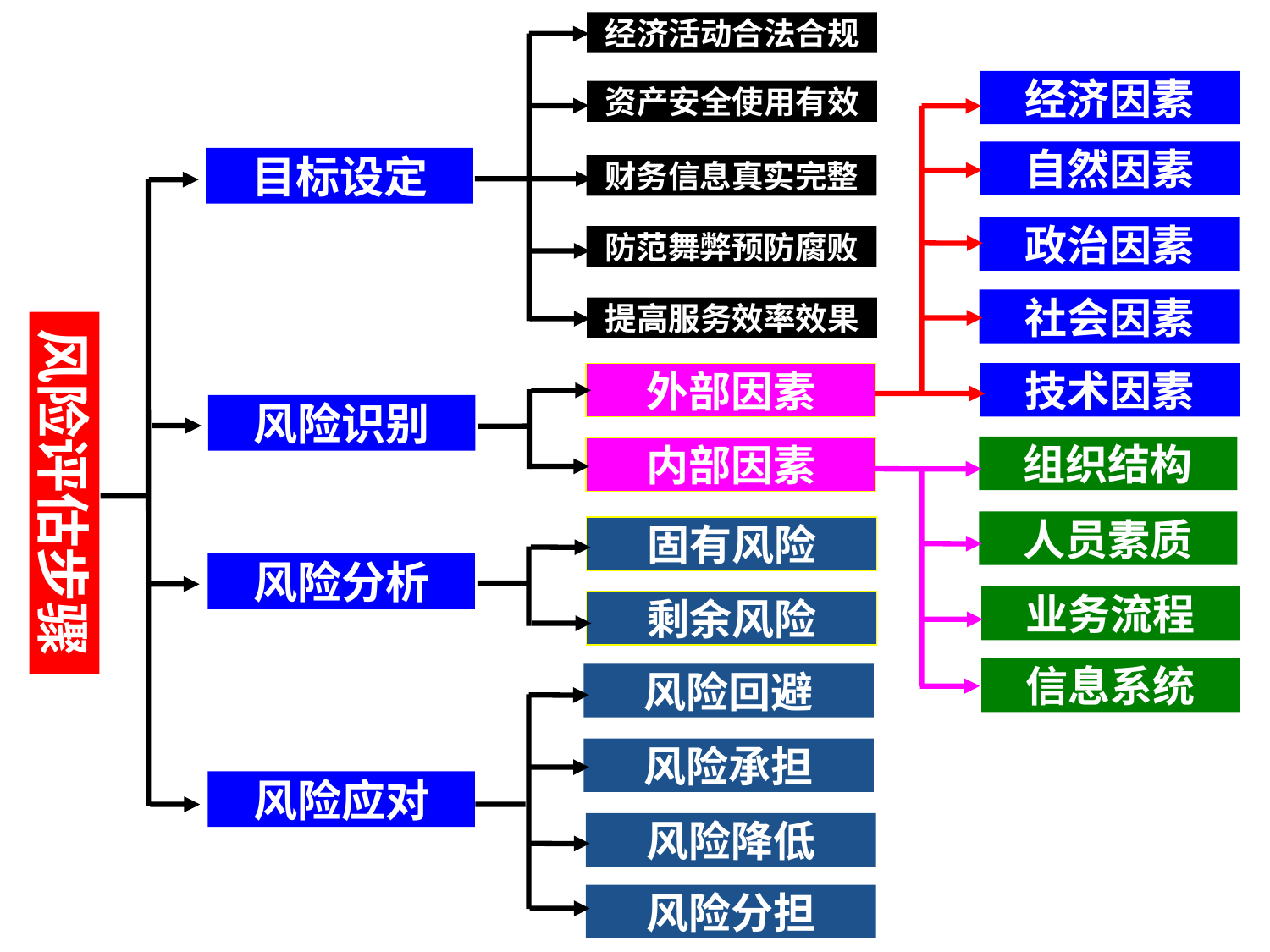

经济活动合法合规
资产安全使用有效
财务信息真实完整
防范舞弊预防腐败
提高服务效率效果

经济因素
自然因素
政治因素
社会因素
技术因素

目标设定

风险评估步骤
外部因素
内部因素

风险识别
组织结构
人员素质
业务流程
信息系统

固有风险
剩余风险

风险分析
风险回避
风险承担
风险降低
风险分担

风险应对